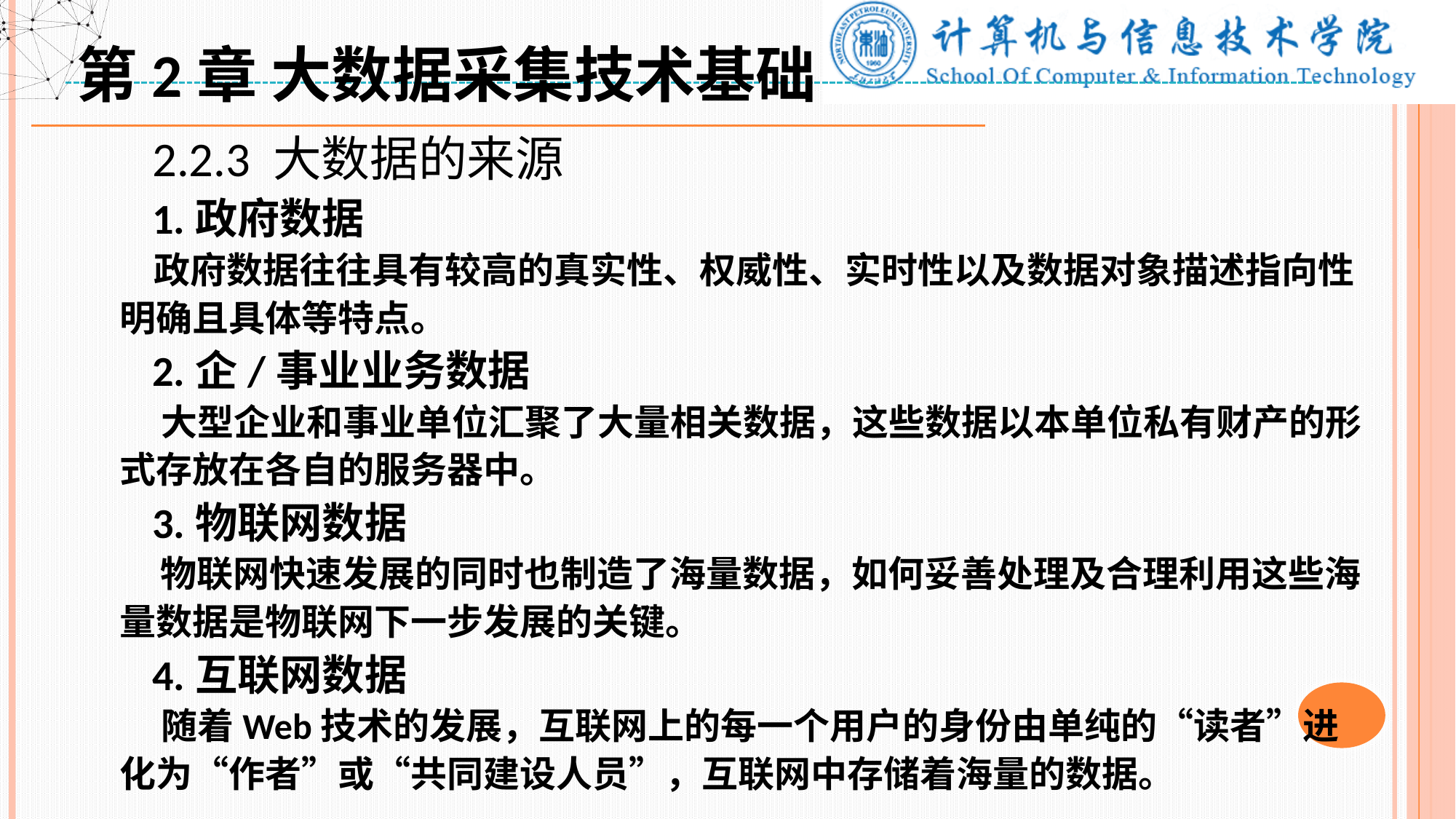

第2章 大数据采集技术基础
    2.2.3 大数据的来源
    1.政府数据
    政府数据往往具有较高的真实性、权威性、实时性以及数据对象描述指向性明确且具体等特点。
    2.企/事业业务数据
    大型企业和事业单位汇聚了大量相关数据，这些数据以本单位私有财产的形式存放在各自的服务器中。
    3.物联网数据
     物联网快速发展的同时也制造了海量数据，如何妥善处理及合理利用这些海量数据是物联网下一步发展的关键。
    4.互联网数据
    随着Web技术的发展，互联网上的每一个用户的身份由单纯的“读者”进化为“作者”或“共同建设人员”，互联网中存储着海量的数据。